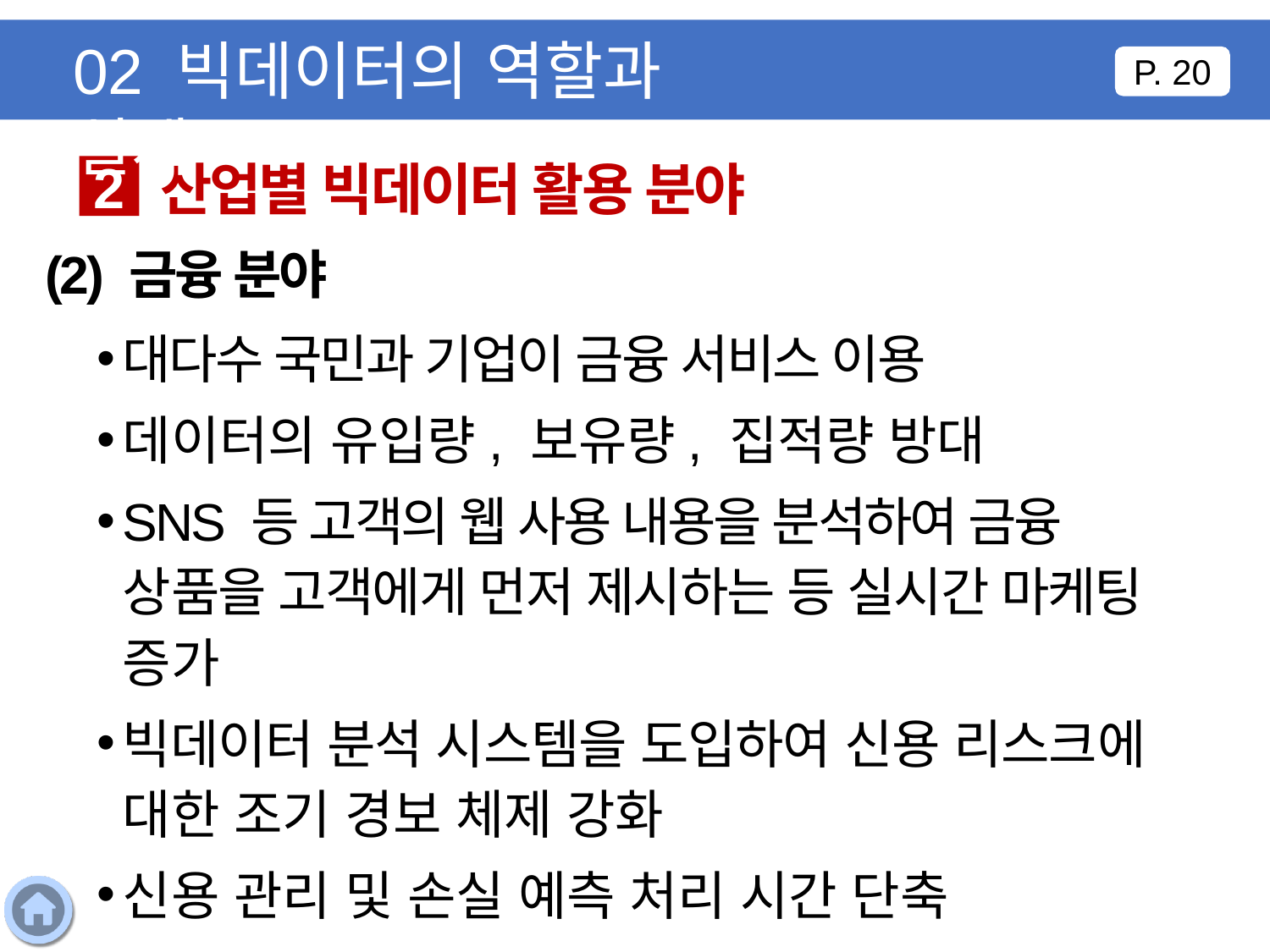

02 빅데이터의 역할과 실제
P. 20
산업별 빅데이터 활용 분야
2
(2) 금융 분야
대다수 국민과 기업이 금융 서비스 이용
데이터의 유입량, 보유량, 집적량 방대
SNS 등 고객의 웹 사용 내용을 분석하여 금융 상품을 고객에게 먼저 제시하는 등 실시간 마케팅 증가
빅데이터 분석 시스템을 도입하여 신용 리스크에 대한 조기 경보 체제 강화
신용 관리 및 손실 예측 처리 시간 단축